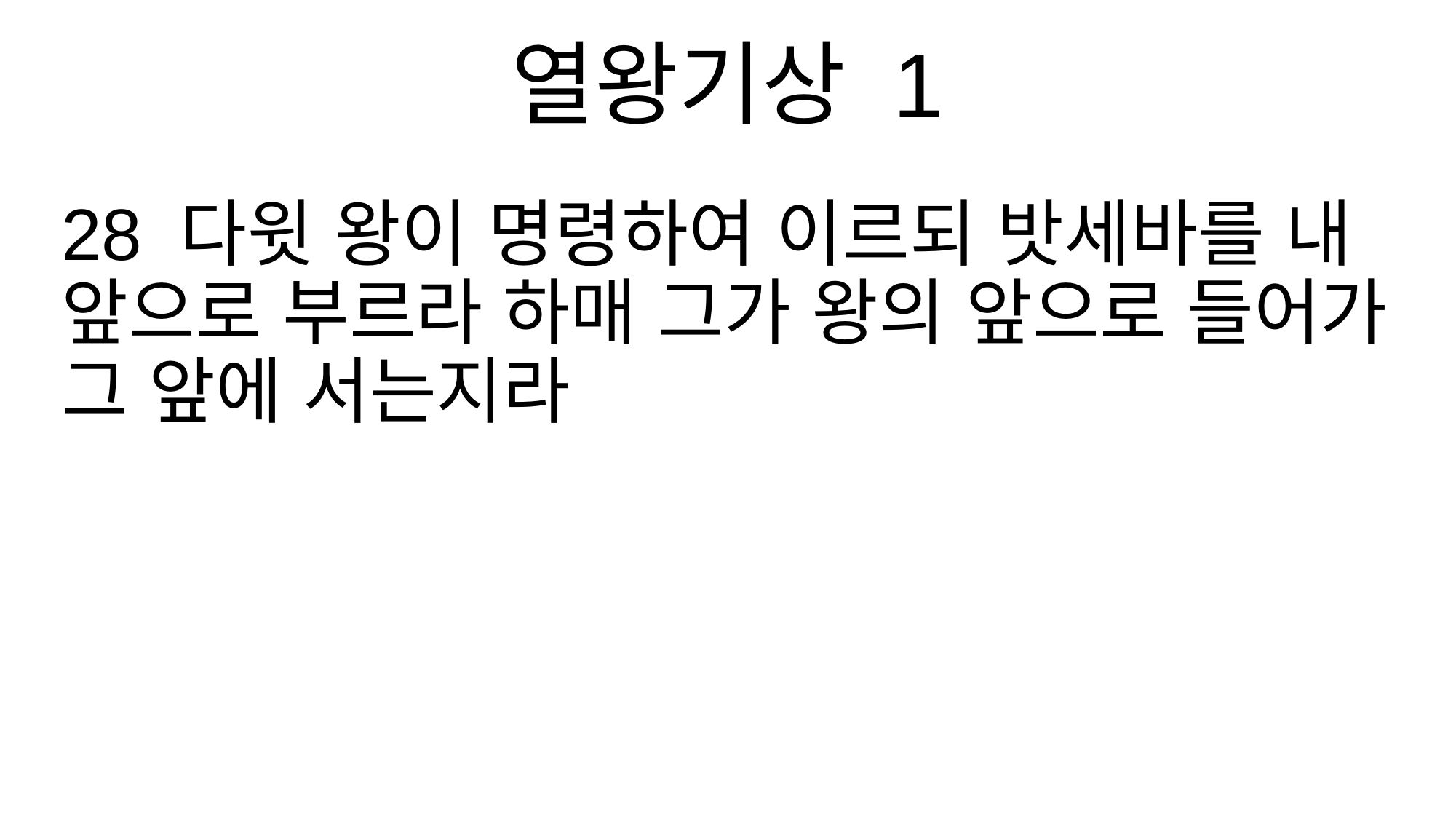

열왕기상 1
28 다윗 왕이 명령하여 이르되 밧세바를 내 앞으로 부르라 하매 그가 왕의 앞으로 들어가 그 앞에 서는지라